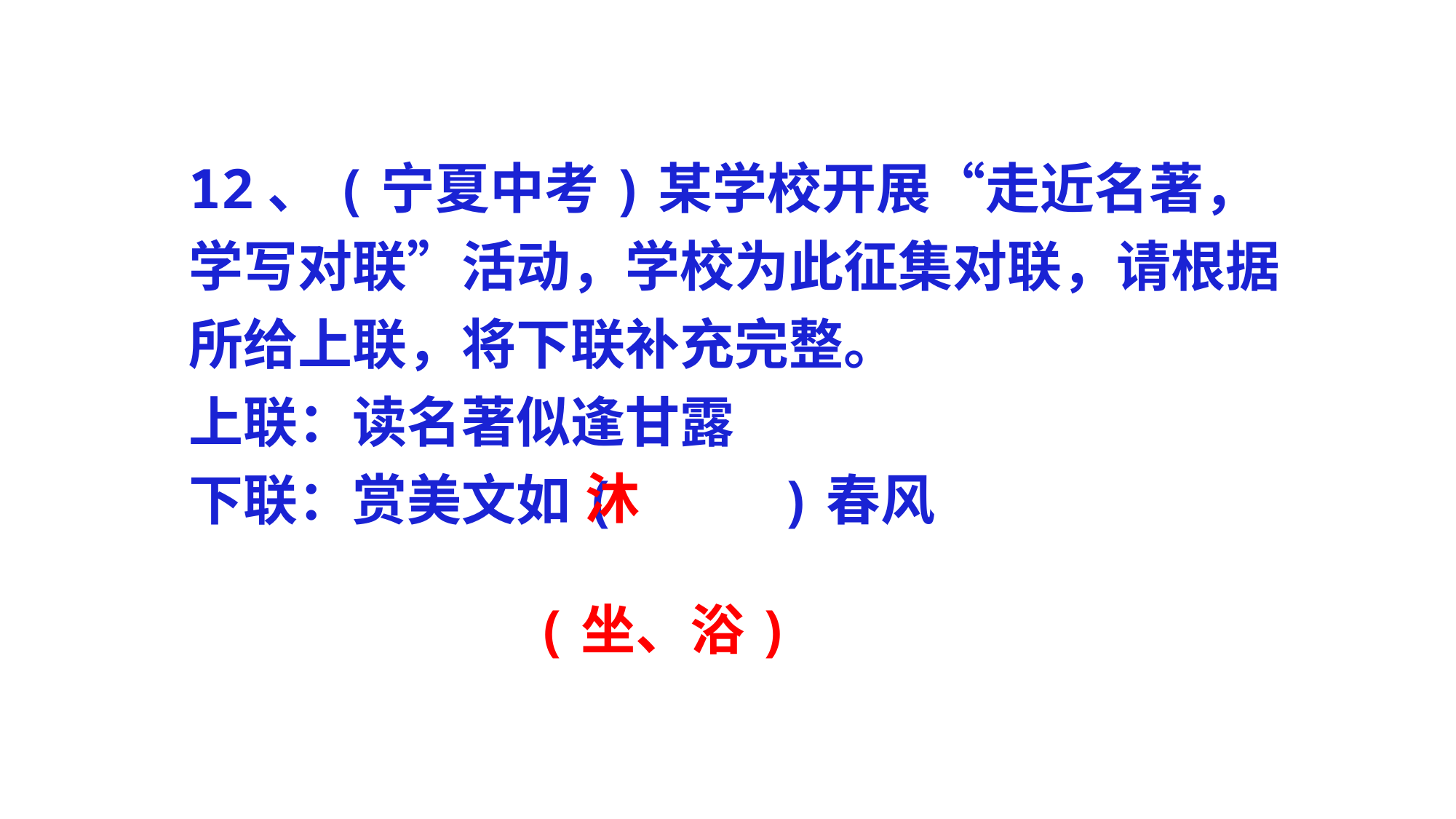

12、(宁夏中考)某学校开展“走近名著，学写对联”活动，学校为此征集对联，请根据所给上联，将下联补充完整。
上联：读名著似逢甘露
下联：赏美文如(     )春风
   沐

(坐、浴)